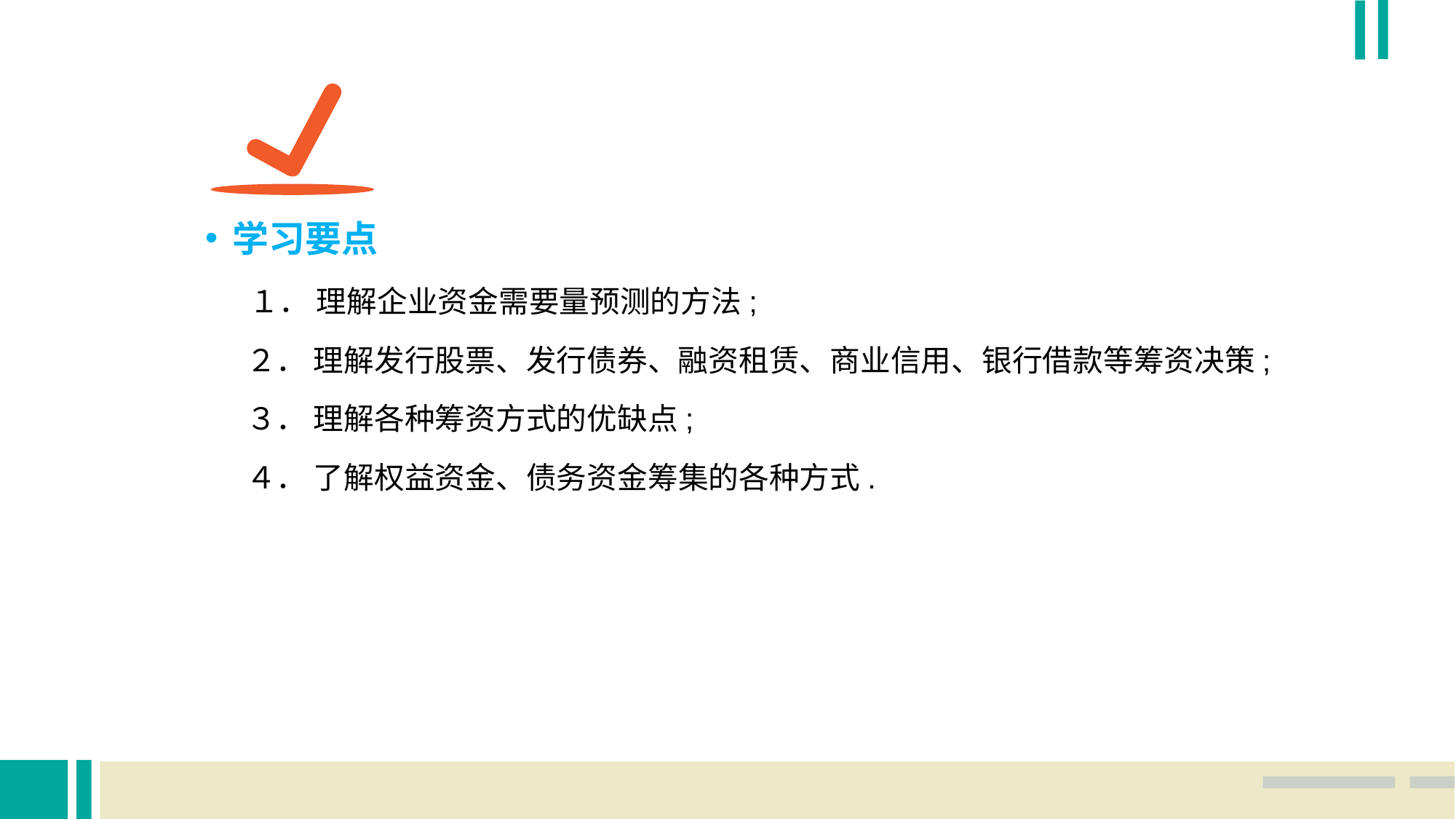

学习要点
　  １． 理解企业资金需要量预测的方法;
     ２． 理解发行股票、发行债券、融资租赁、商业信用、银行借款等筹资决策;
     ３． 理解各种筹资方式的优缺点;
     ４． 了解权益资金、债务资金筹集的各种方式.